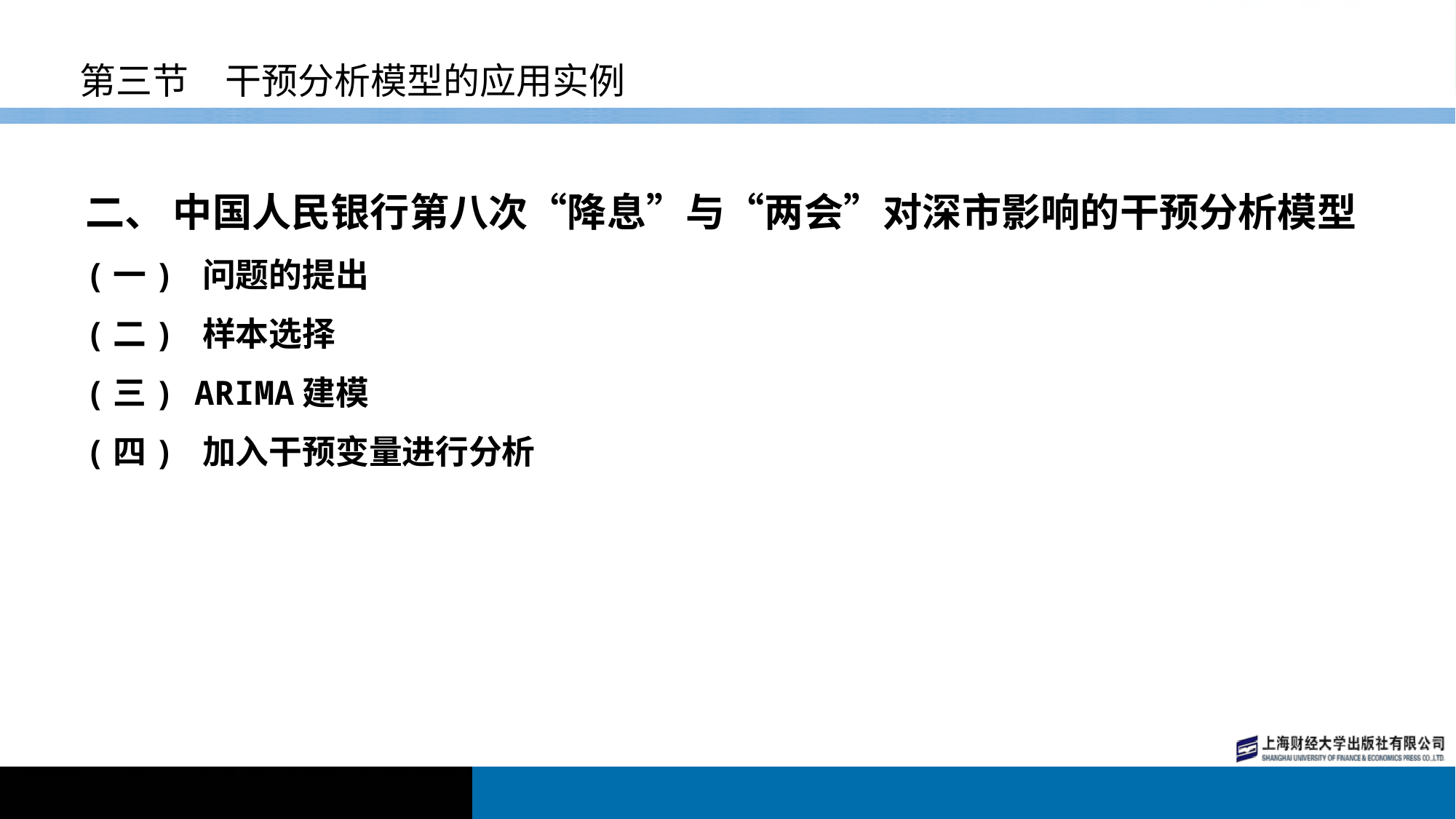

# 第三节　干预分析模型的应用实例
二、 中国人民银行第八次“降息”与“两会”对深市影响的干预分析模型
(一) 问题的提出
(二) 样本选择
(三) ARIMA建模
(四) 加入干预变量进行分析
10